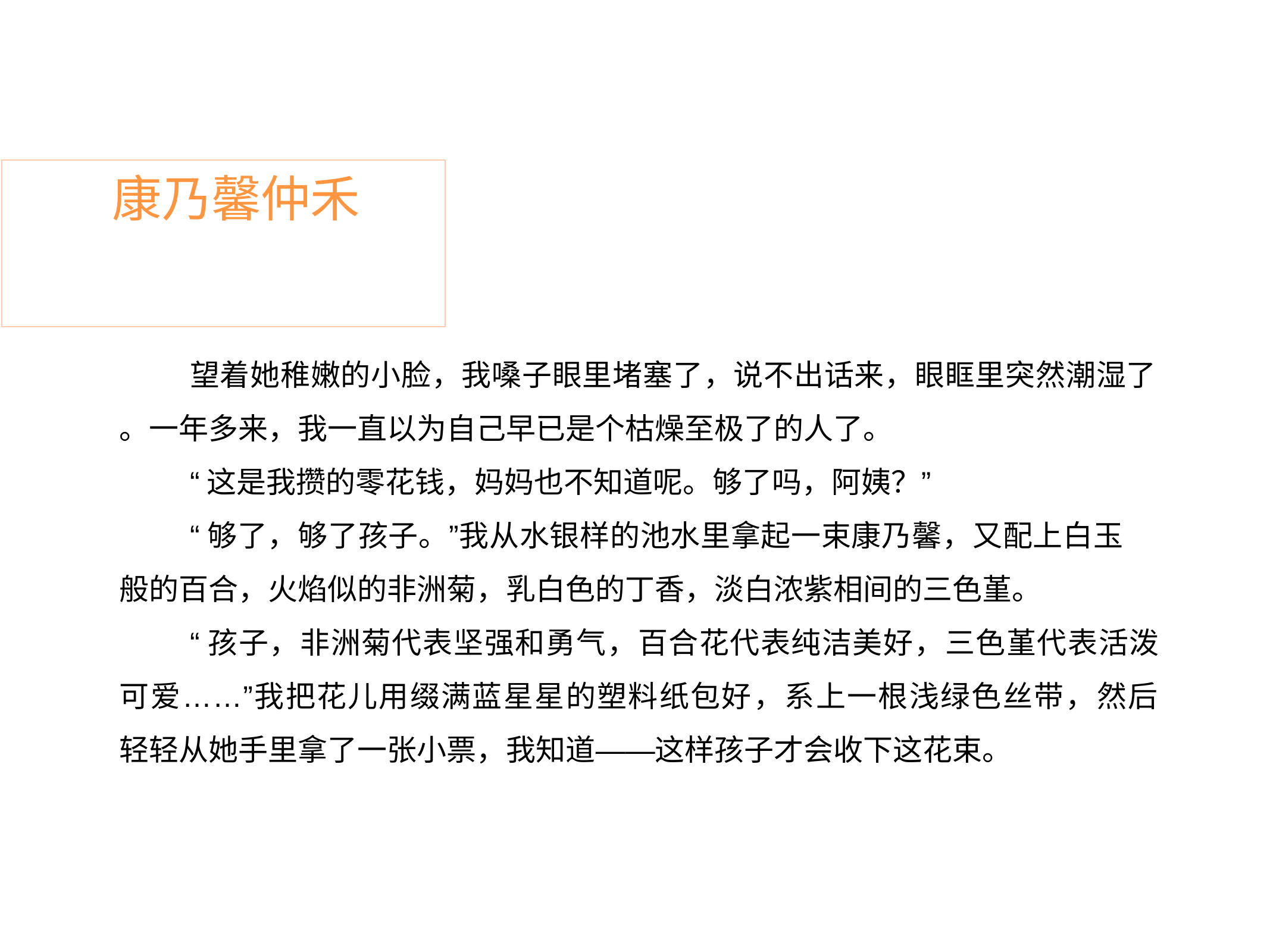

# 康乃馨仲禾
望着她稚嫩的小脸，我嗓子眼里堵塞了，说不出话来，眼眶里突然潮湿了
。一年多来，我一直以为自己早已是个枯燥至极了的人了。
“这是我攒的零花钱，妈妈也不知道呢。够了吗，阿姨？”
“够了，够了孩子。”我从水银样的池水里拿起一束康乃馨，又配上白玉
般的百合，火焰似的非洲菊，乳白色的丁香，淡白浓紫相间的三色堇。
“孩子，非洲菊代表坚强和勇气，百合花代表纯洁美好，三色堇代表活泼 可爱……”我把花儿用缀满蓝星星的塑料纸包好，系上一根浅绿色丝带，然后 轻轻从她手里拿了一张小票，我知道——这样孩子才会收下这花束。